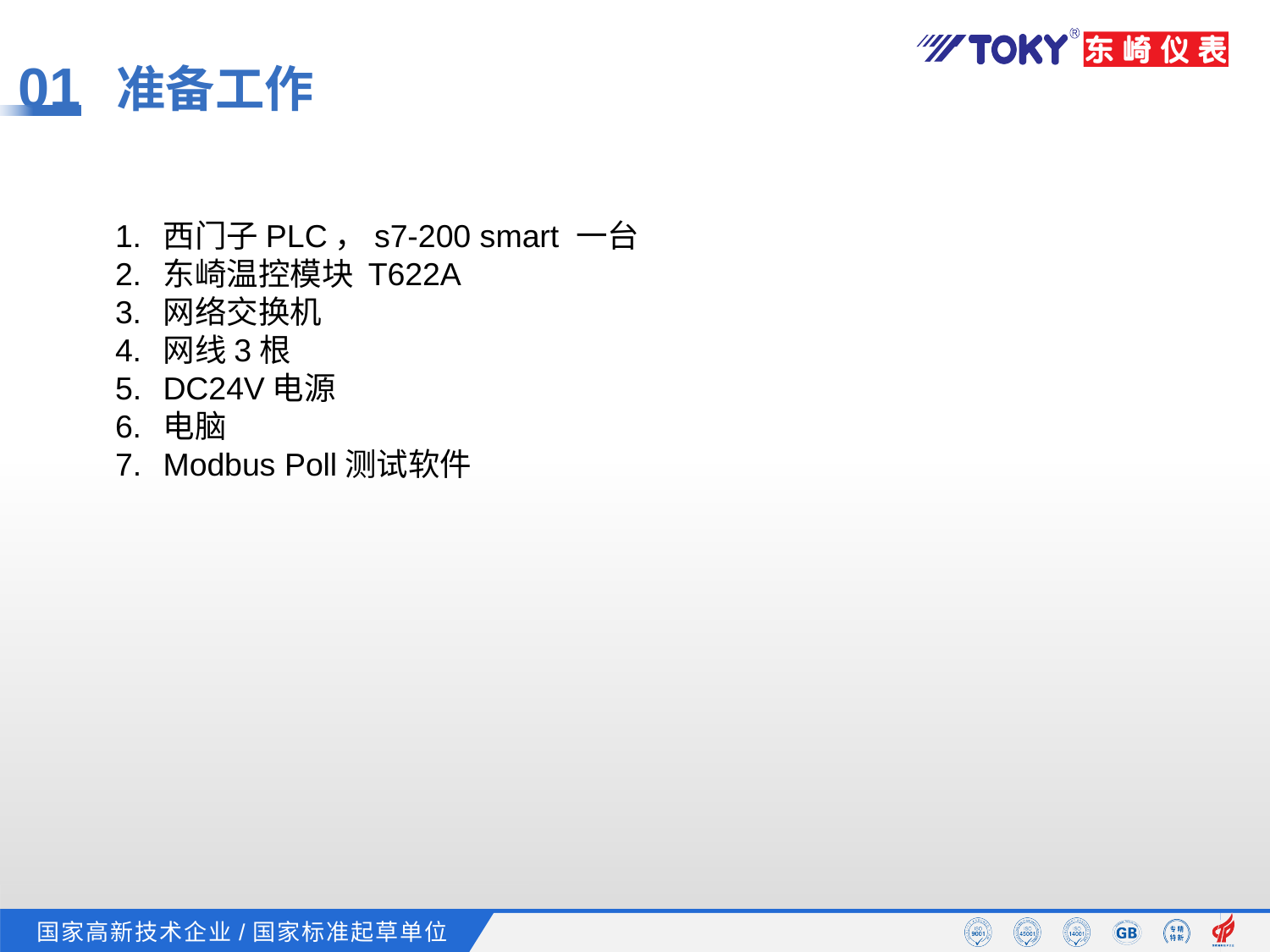

01
准备工作

西门子PLC，s7-200 smart 一台
东崎温控模块 T622A
网络交换机
网线3根
DC24V电源
电脑
Modbus Poll测试软件